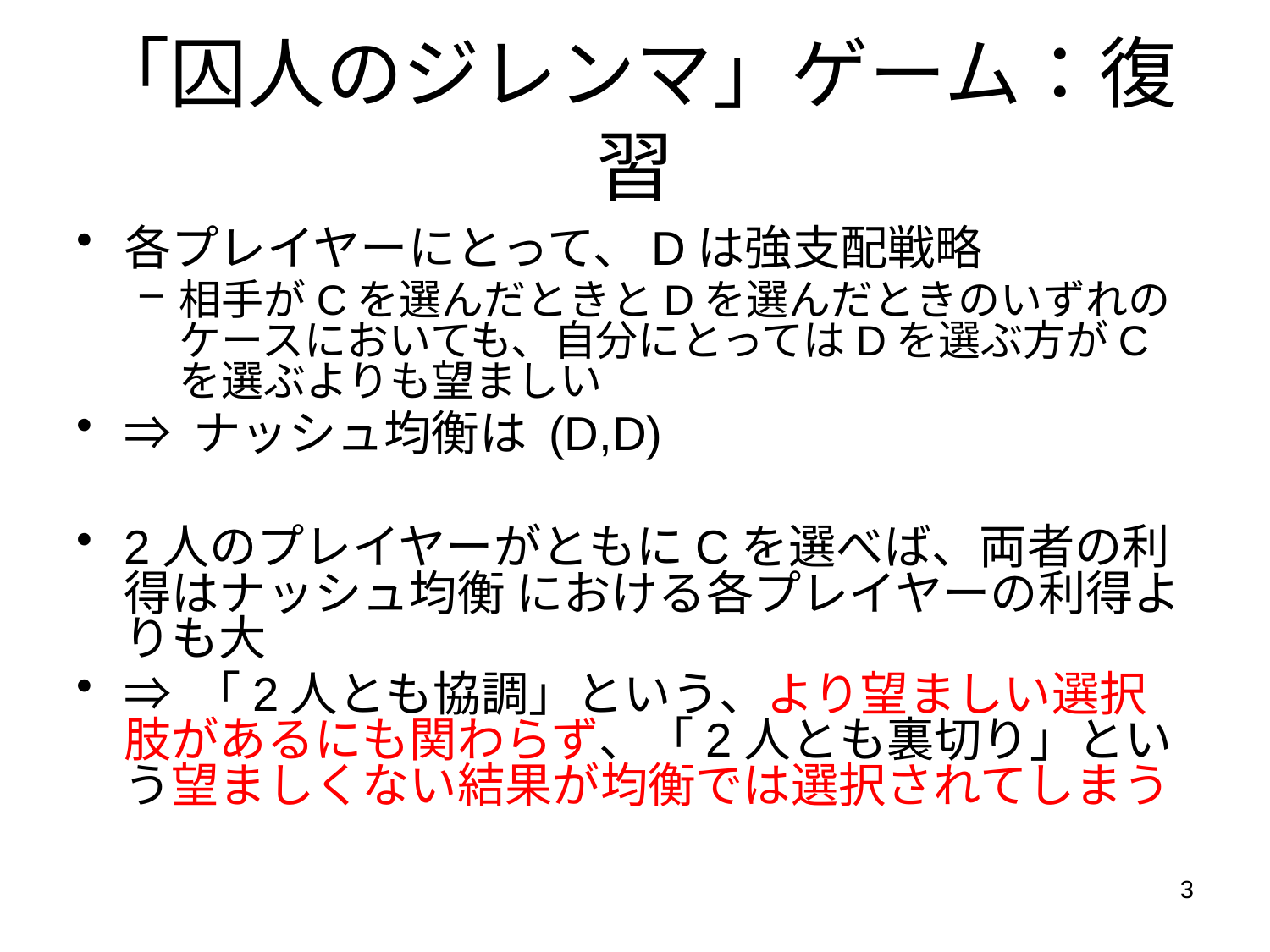

# 「囚人のジレンマ」ゲーム：復習
各プレイヤーにとって、Dは強支配戦略
相手がCを選んだときとDを選んだときのいずれのケースにおいても、自分にとってはDを選ぶ方がCを選ぶよりも望ましい
⇒ ナッシュ均衡は (D,D)

2人のプレイヤーがともにCを選べば、両者の利得はナッシュ均衡 における各プレイヤーの利得よりも大
⇒ 「2人とも協調」という、より望ましい選択肢があるにも関わらず、「2人とも裏切り」という望ましくない結果が均衡では選択されてしまう
3